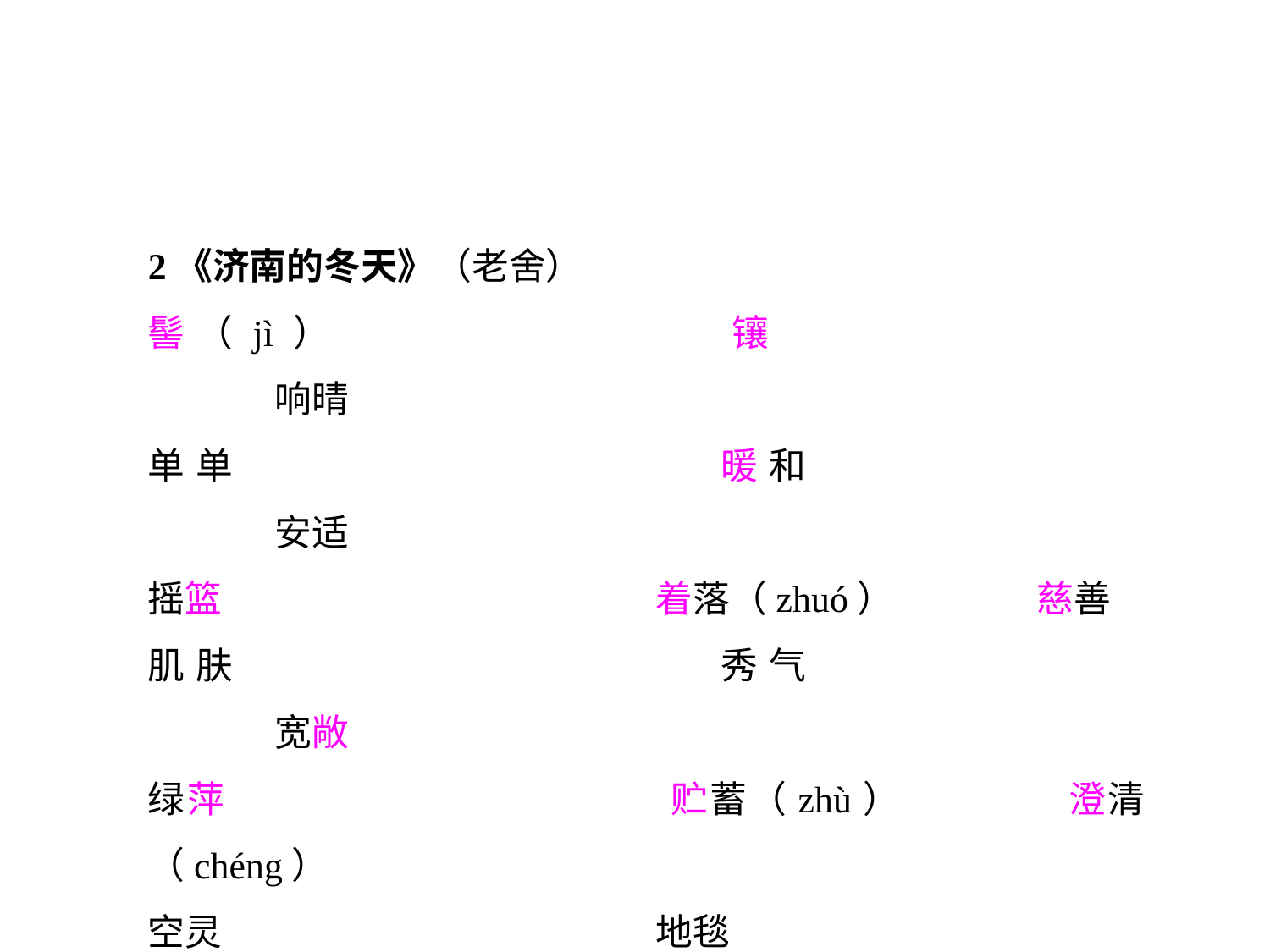

2《济南的冬天》（老舍）
髻（jì）			镶				响晴
单单				暖和				安适
摇篮				着落（zhuó）		慈善
肌肤				秀气				宽敞
绿萍				贮蓄（zhù）		澄清（chéng）
空灵				地毯